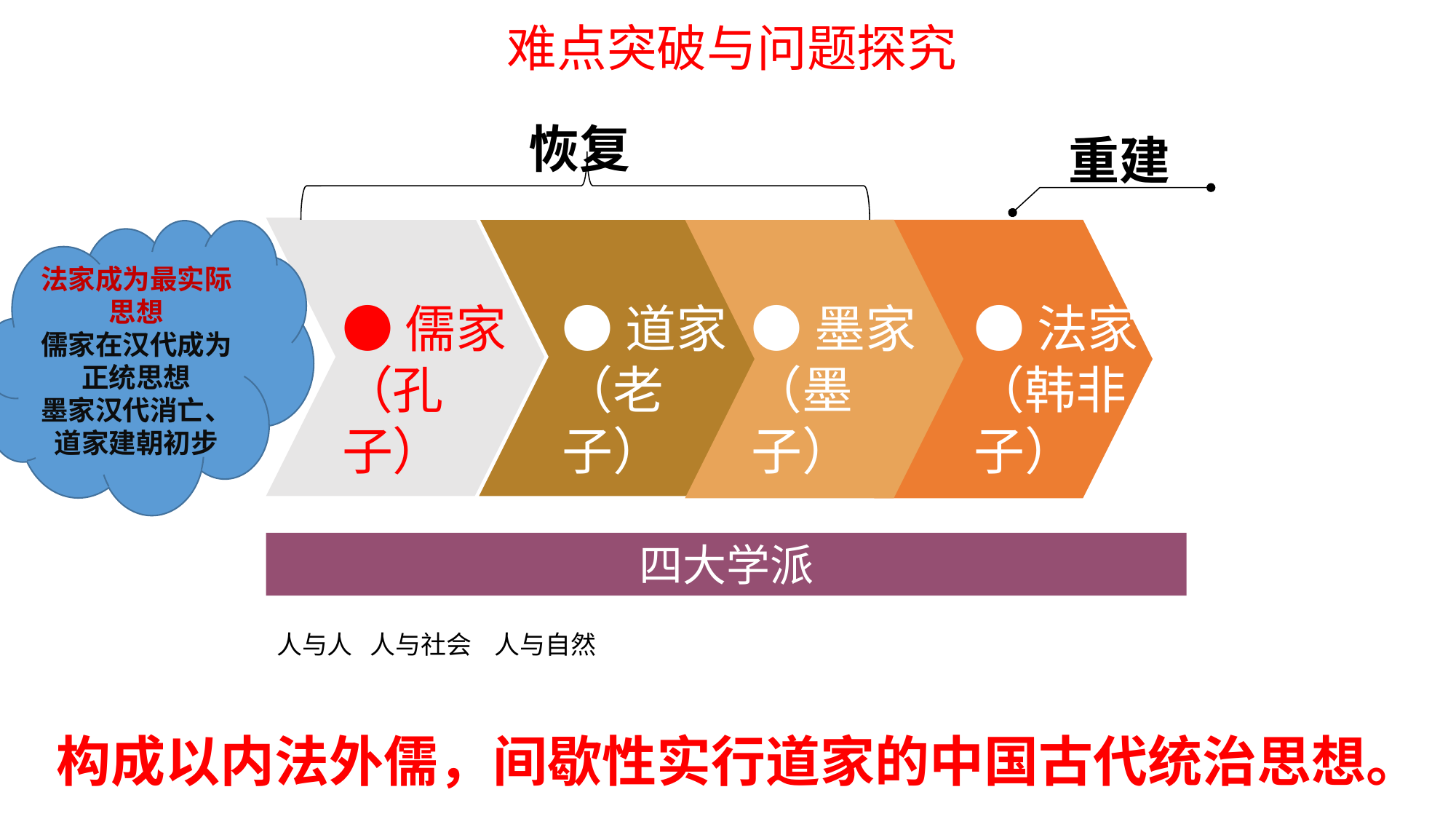

难点突破与问题探究
恢复
重建

法家成为最实际思想
儒家在汉代成为正统思想
墨家汉代消亡、道家建朝初步
●儒家
（孔子）
●道家
（老子）
●墨家（墨子）
●法家（韩非子）
四大学派
人与人   人与社会    人与自然
构成以内法外儒，间歇性实行道家的中国古代统治思想。